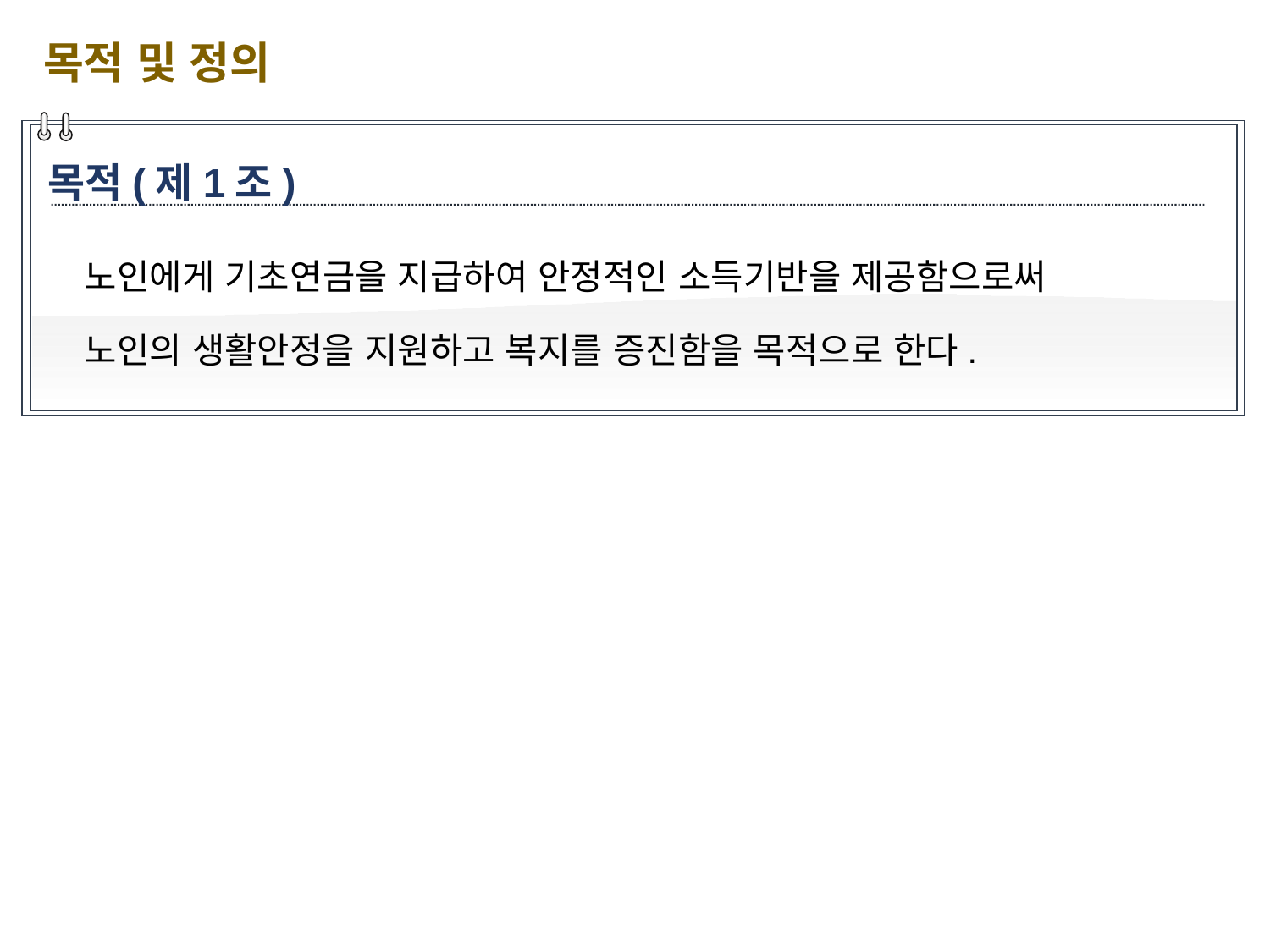

목적 및 정의

목적(제1조)

노인에게 기초연금을 지급하여 안정적인 소득기반을 제공함으로써
노인의 생활안정을 지원하고 복지를 증진함을 목적으로 한다.